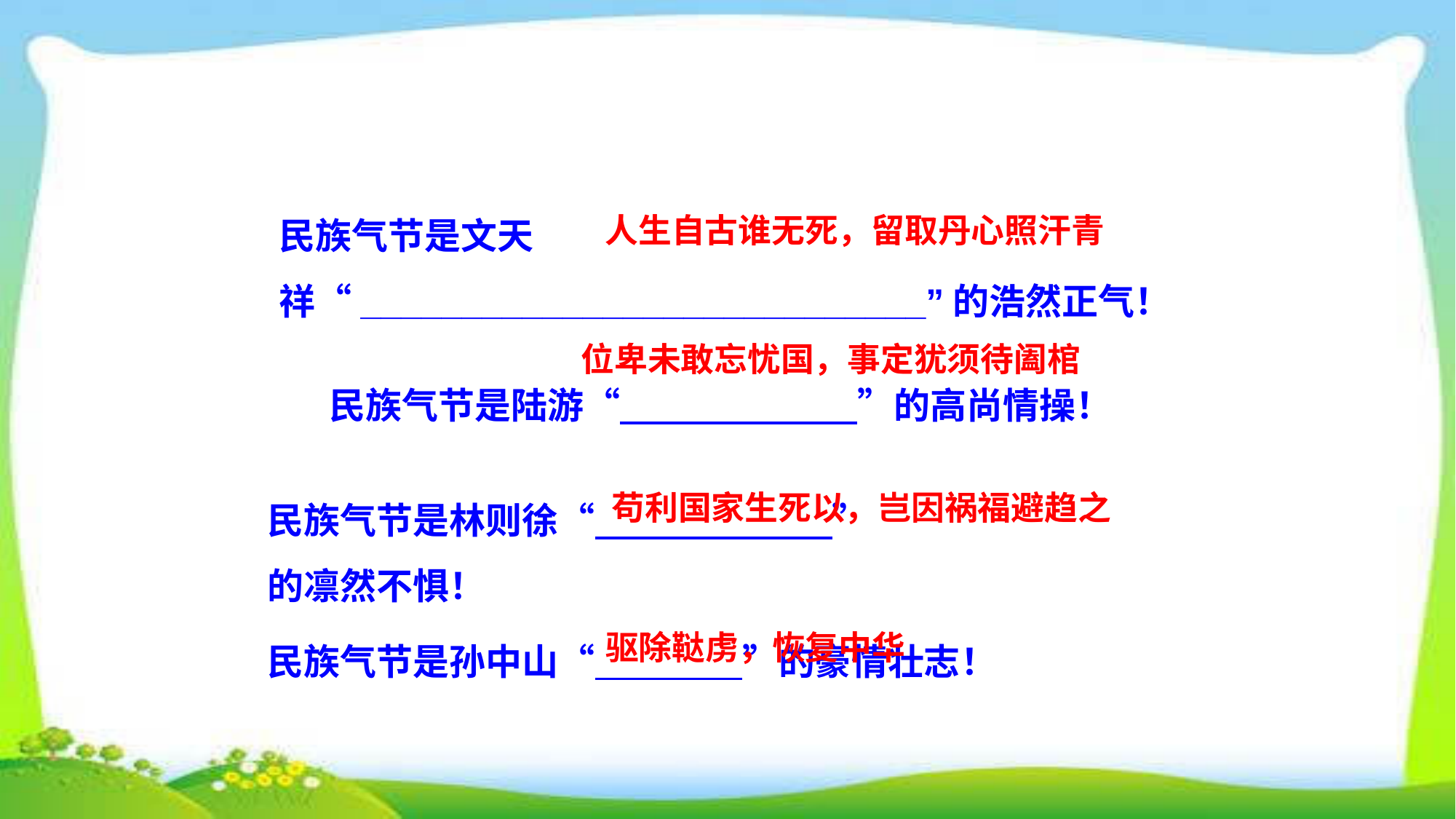

人生自古谁无死，留取丹心照汗青
民族气节是文天祥“____________________________”的浩然正气！
民族气节是陆游“                             ”的高尚情操！
位卑未敢忘忧国，事定犹须待阖棺
民族气节是林则徐“                             ”
的凛然不惧！
苟利国家生死以，岂因祸福避趋之
民族气节是孙中山“                  ”的豪情壮志！
驱除鞑虏，恢复中华